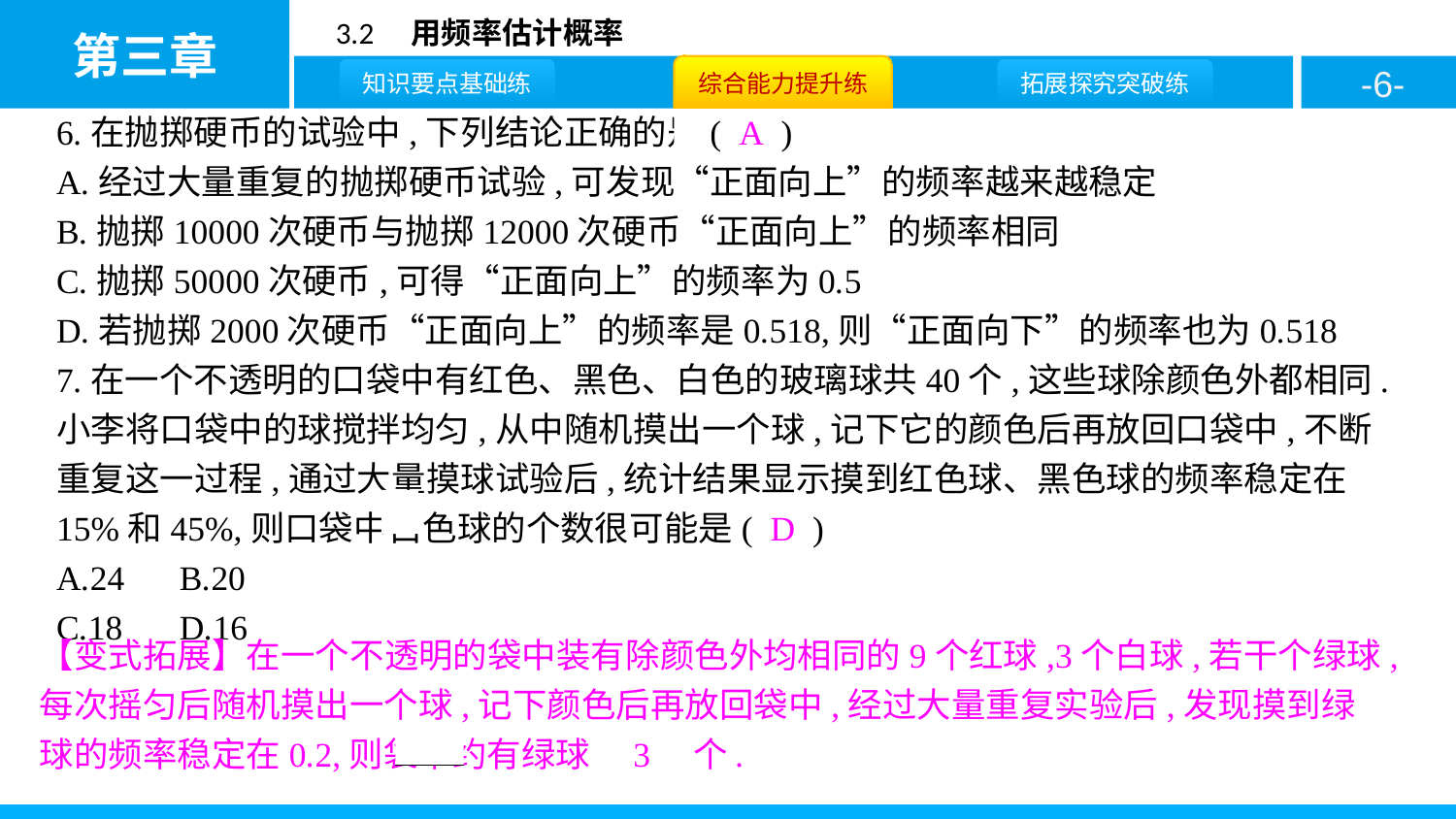

6.在抛掷硬币的试验中,下列结论正确的是(  A  )
A.经过大量重复的抛掷硬币试验,可发现“正面向上”的频率越来越稳定
B.抛掷10000次硬币与抛掷12000次硬币“正面向上”的频率相同
C.抛掷50000次硬币,可得“正面向上”的频率为0.5
D.若抛掷2000次硬币“正面向上”的频率是0.518,则“正面向下”的频率也为0.518
7.在一个不透明的口袋中有红色、黑色、白色的玻璃球共40个,这些球除颜色外都相同.小李将口袋中的球搅拌均匀,从中随机摸出一个球,记下它的颜色后再放回口袋中,不断重复这一过程,通过大量摸球试验后,统计结果显示摸到红色球、黑色球的频率稳定在15%和45%,则口袋中白色球的个数很可能是(  D  )
A.24	B.20
C.18	D.16

【变式拓展】在一个不透明的袋中装有除颜色外均相同的9个红球,3个白球,若干个绿球,每次摇匀后随机摸出一个球,记下颜色后再放回袋中,经过大量重复实验后,发现摸到绿球的频率稳定在0.2,则袋中约有绿球　3　个.